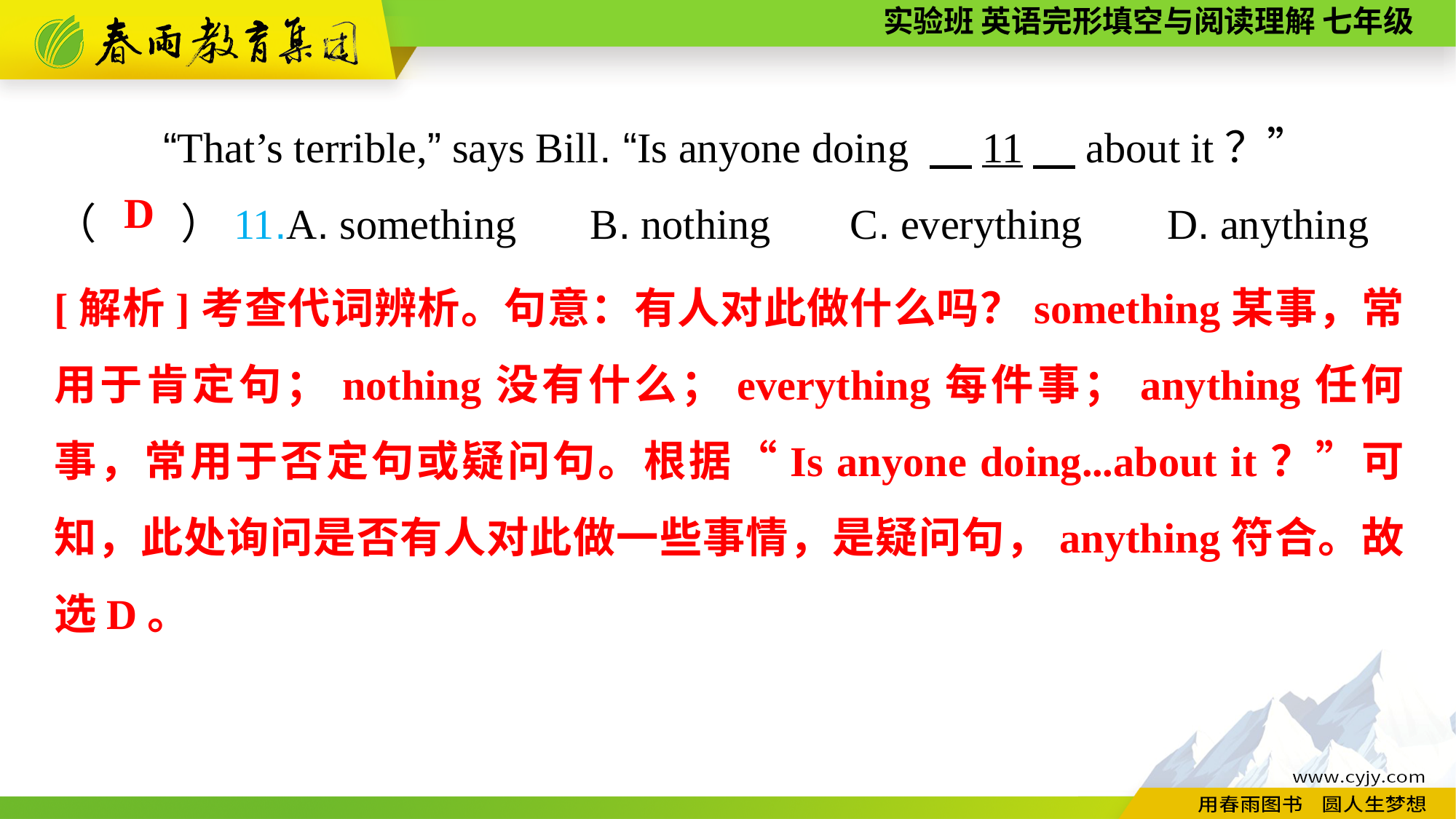

“That’s terrible,” says Bill. “Is anyone doing 　11　about it？”
（　　）11.A. something       B. nothing	   C. everything	  D. anything
D
[解析]考查代词辨析。句意：有人对此做什么吗？something某事，常用于肯定句；nothing没有什么；everything每件事；anything任何事，常用于否定句或疑问句。根据“Is anyone doing...about it？”可知，此处询问是否有人对此做一些事情，是疑问句，anything符合。故选D。